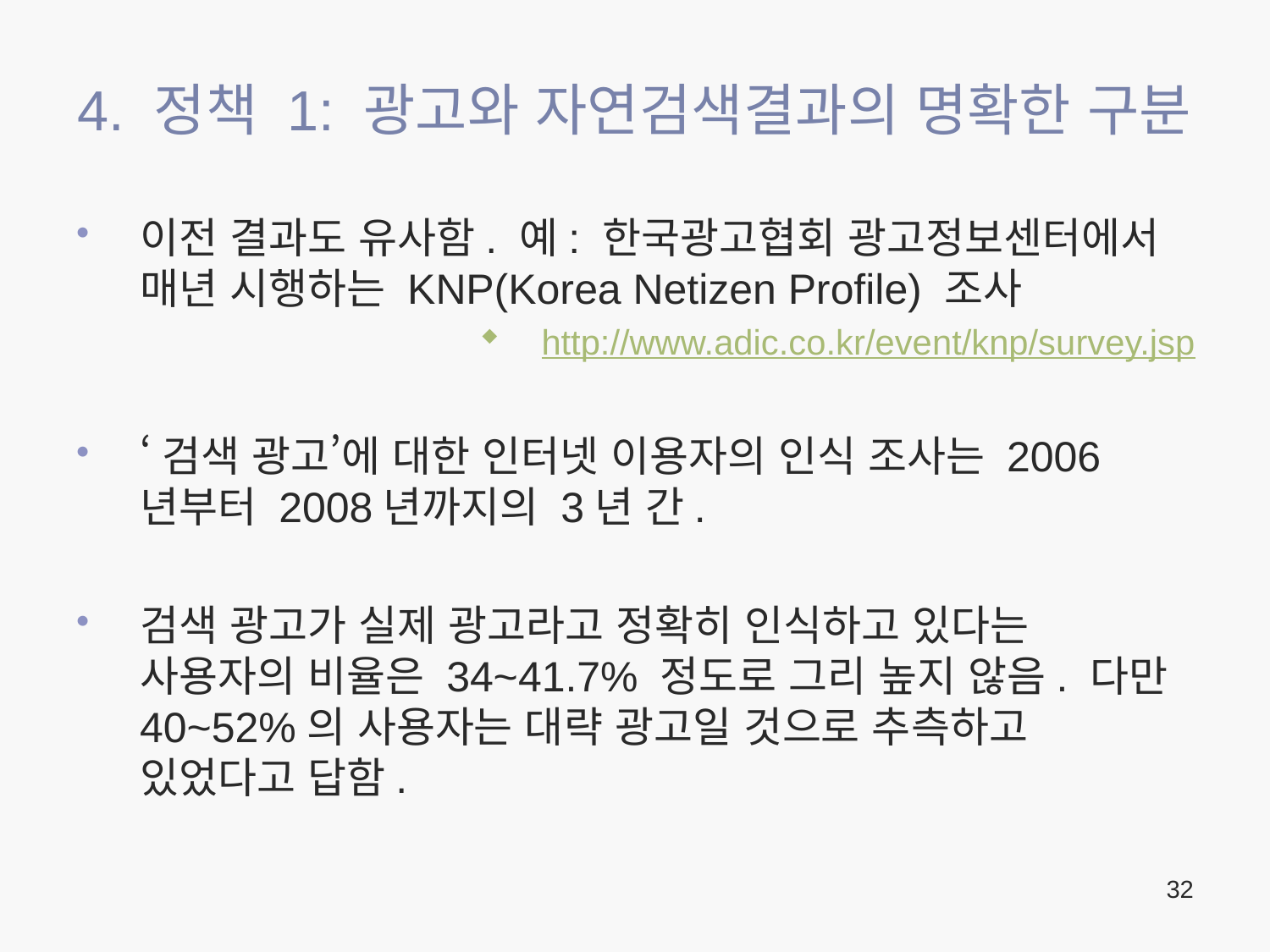

# 4. 정책 1: 광고와 자연검색결과의 명확한 구분
이전 결과도 유사함. 예: 한국광고협회 광고정보센터에서 매년 시행하는 KNP(Korea Netizen Profile) 조사
http://www.adic.co.kr/event/knp/survey.jsp

‘검색 광고’에 대한 인터넷 이용자의 인식 조사는 2006년부터 2008년까지의 3년 간.

검색 광고가 실제 광고라고 정확히 인식하고 있다는 사용자의 비율은 34~41.7% 정도로 그리 높지 않음. 다만 40~52%의 사용자는 대략 광고일 것으로 추측하고 있었다고 답함.
32